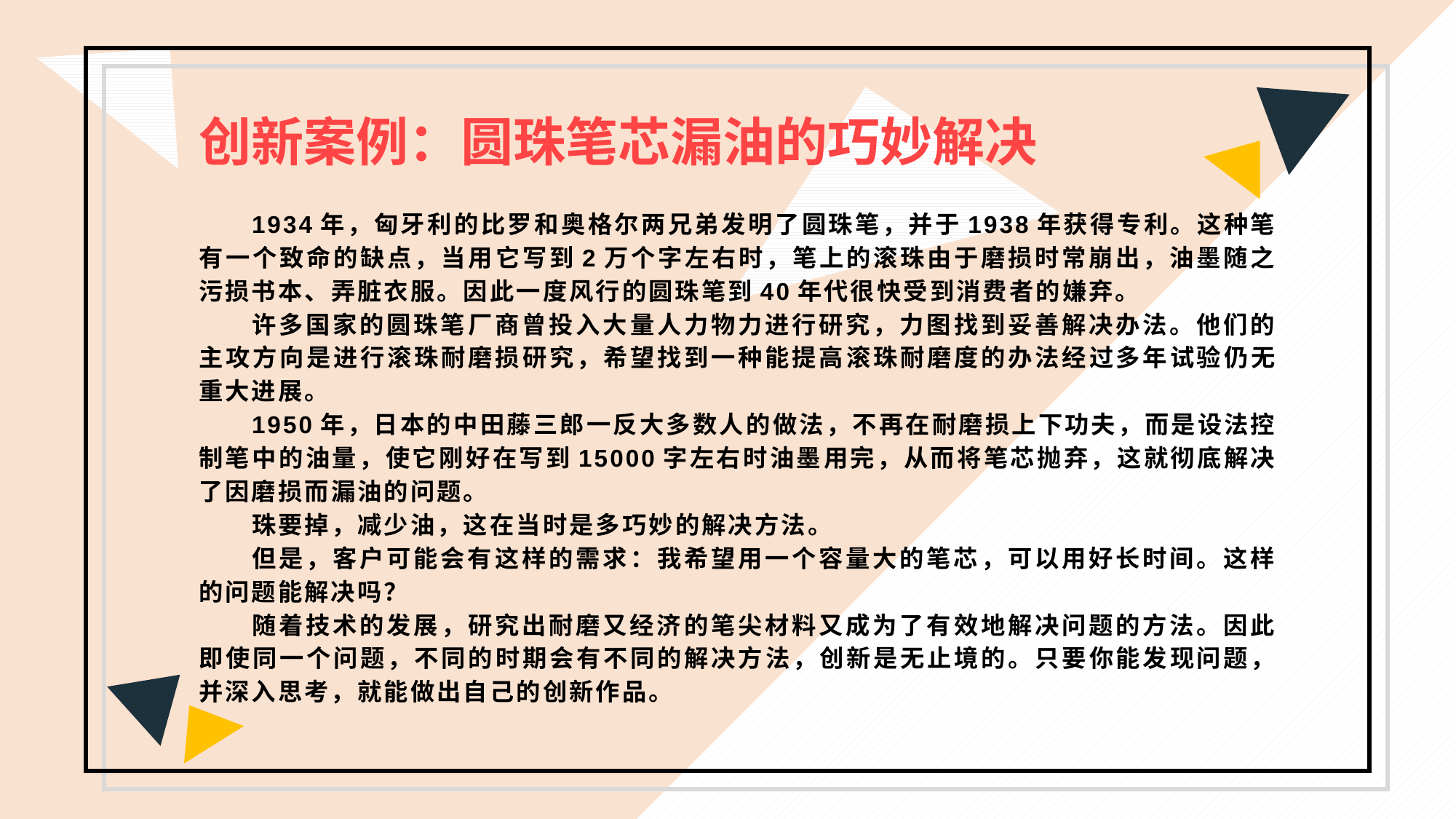

创新案例：圆珠笔芯漏油的巧妙解决

1934年，匈牙利的比罗和奥格尔两兄弟发明了圆珠笔，并于1938年获得专利。这种笔有一个致命的缺点，当用它写到2万个字左右时，笔上的滚珠由于磨损时常崩出，油墨随之污损书本、弄脏衣服。因此一度风行的圆珠笔到40年代很快受到消费者的嫌弃。
许多国家的圆珠笔厂商曾投入大量人力物力进行研究，力图找到妥善解决办法。他们的主攻方向是进行滚珠耐磨损研究，希望找到一种能提高滚珠耐磨度的办法经过多年试验仍无重大进展。
1950年，日本的中田藤三郎一反大多数人的做法，不再在耐磨损上下功夫，而是设法控制笔中的油量，使它刚好在写到15000字左右时油墨用完，从而将笔芯抛弃，这就彻底解决了因磨损而漏油的问题。
珠要掉，减少油，这在当时是多巧妙的解决方法。
但是，客户可能会有这样的需求：我希望用一个容量大的笔芯，可以用好长时间。这样的问题能解决吗？
随着技术的发展，研究出耐磨又经济的笔尖材料又成为了有效地解决问题的方法。因此即使同一个问题，不同的时期会有不同的解决方法，创新是无止境的。只要你能发现问题，并深入思考，就能做出自己的创新作品。